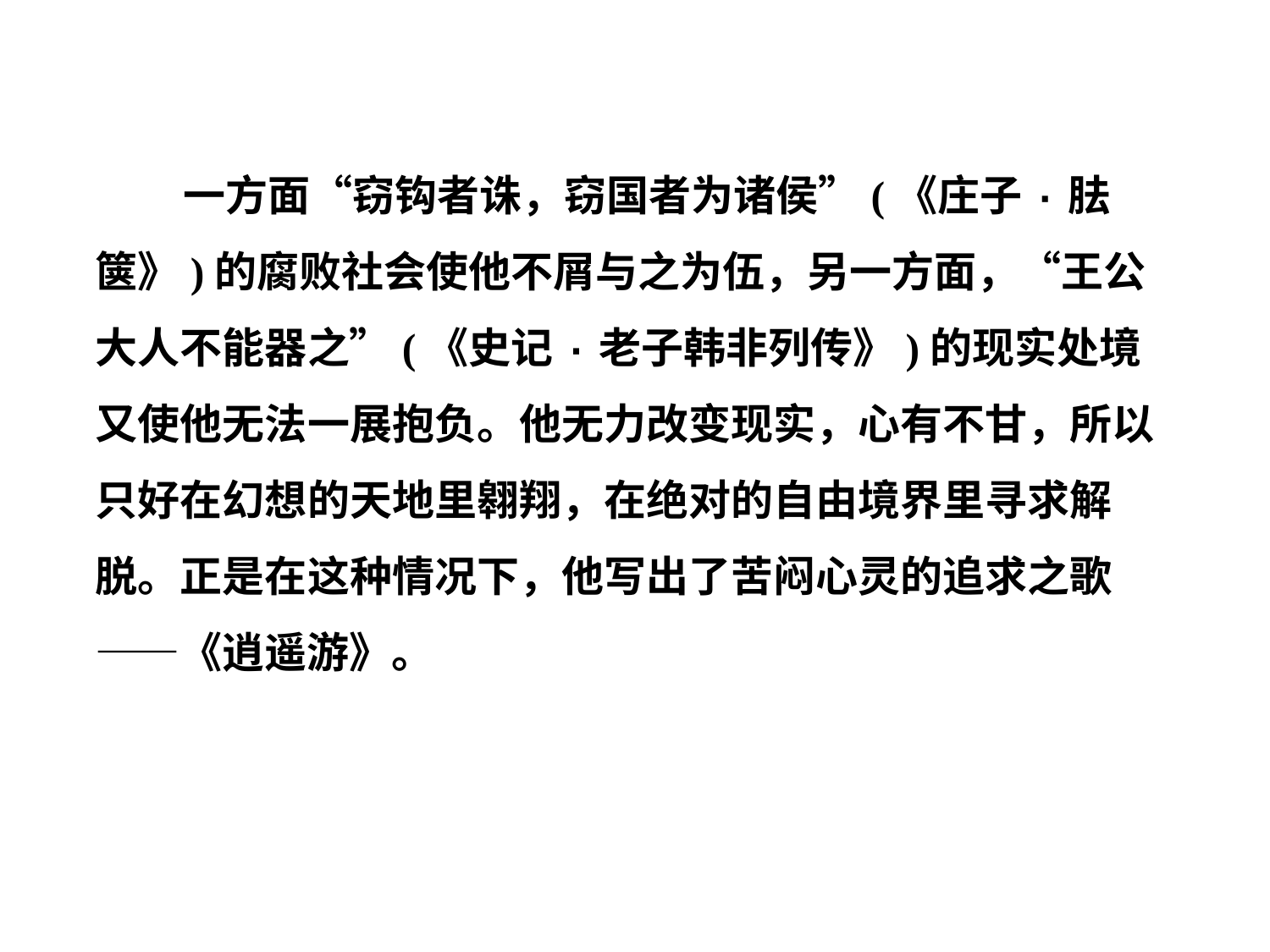

一方面“窃钩者诛，窃国者为诸侯”(《庄子·胠箧》)的腐败社会使他不屑与之为伍，另一方面，“王公大人不能器之”(《史记·老子韩非列传》)的现实处境又使他无法一展抱负。他无力改变现实，心有不甘，所以只好在幻想的天地里翱翔，在绝对的自由境界里寻求解脱。正是在这种情况下，他写出了苦闷心灵的追求之歌——《逍遥游》。